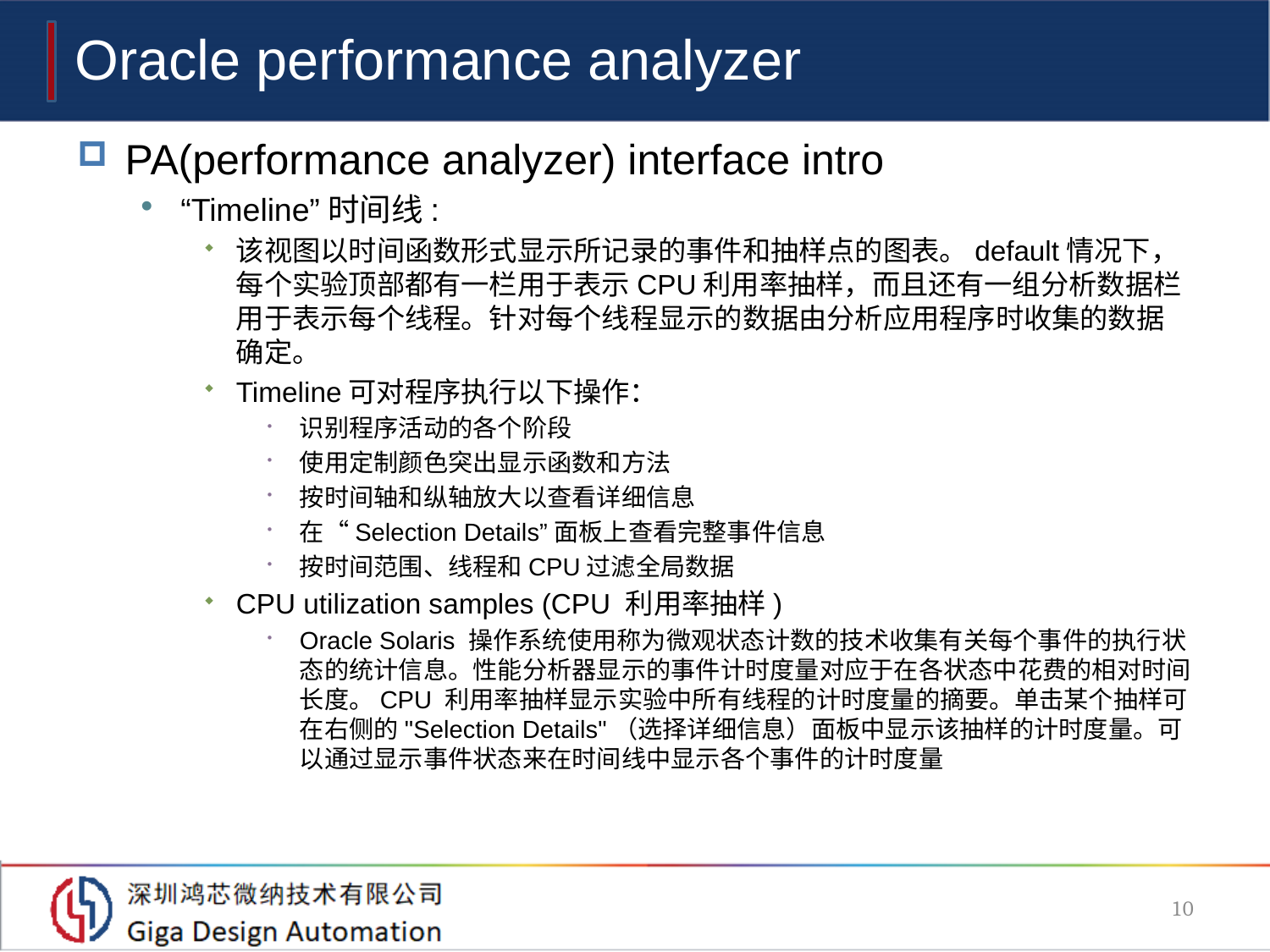

# Oracle performance analyzer
PA(performance analyzer) interface intro
“Timeline”时间线:
该视图以时间函数形式显示所记录的事件和抽样点的图表。default情况下，每个实验顶部都有一栏用于表示CPU利用率抽样，而且还有一组分析数据栏用于表示每个线程。针对每个线程显示的数据由分析应用程序时收集的数据确定。
Timeline可对程序执行以下操作：
识别程序活动的各个阶段
使用定制颜色突出显示函数和方法
按时间轴和纵轴放大以查看详细信息
在“Selection Details”面板上查看完整事件信息
按时间范围、线程和CPU过滤全局数据
CPU utilization samples (CPU 利用率抽样)
Oracle Solaris 操作系统使用称为微观状态计数的技术收集有关每个事件的执行状态的统计信息。性能分析器显示的事件计时度量对应于在各状态中花费的相对时间长度。CPU 利用率抽样显示实验中所有线程的计时度量的摘要。单击某个抽样可在右侧的"Selection Details"（选择详细信息）面板中显示该抽样的计时度量。可以通过显示事件状态来在时间线中显示各个事件的计时度量

10